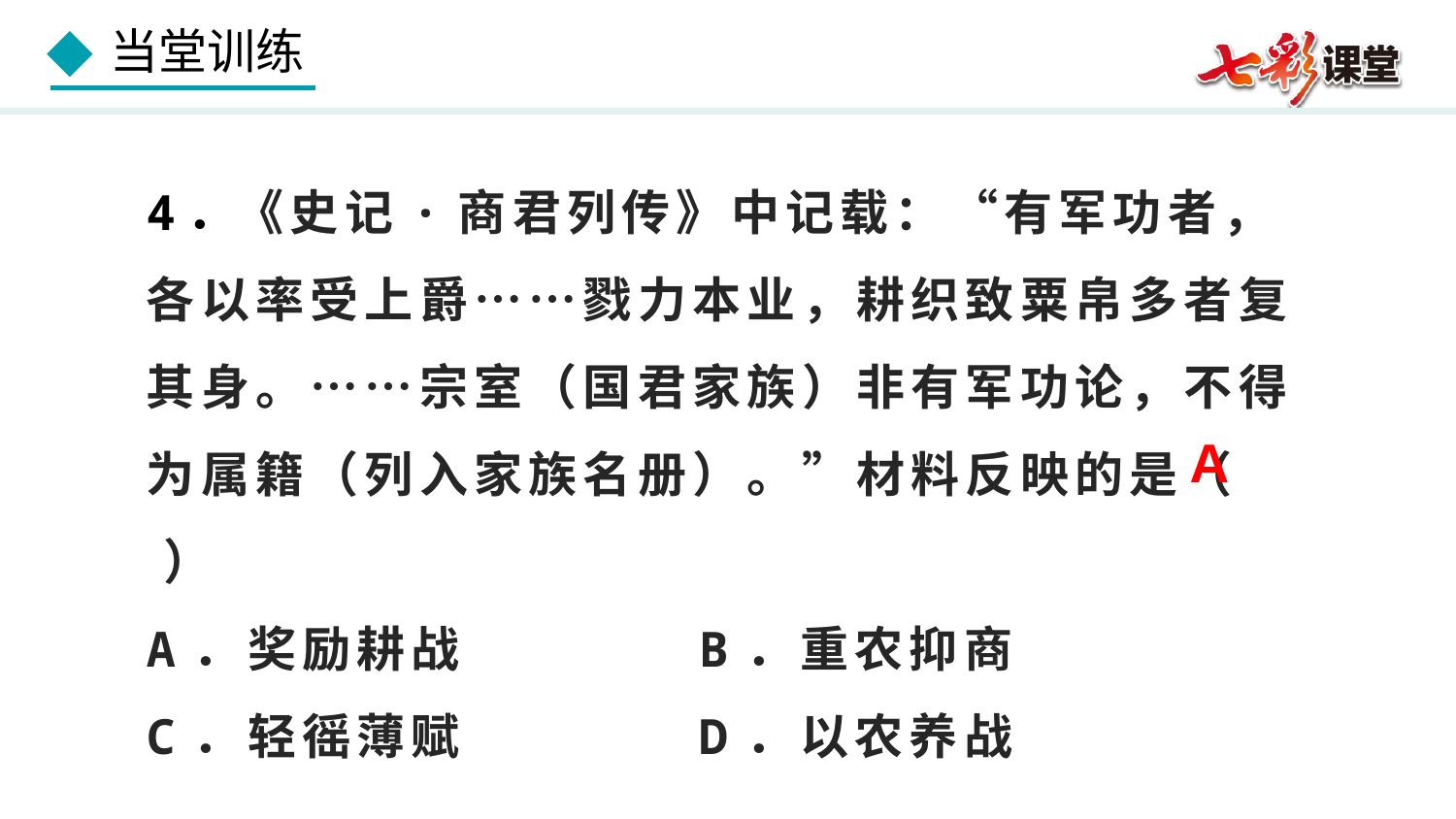

4．《史记·商君列传》中记载：“有军功者，各以率受上爵……戮力本业，耕织致粟帛多者复其身。……宗室（国君家族）非有军功论，不得为属籍（列入家族名册）。”材料反映的是（   ）
A．奖励耕战             B．重农抑商
C．轻徭薄赋             D．以农养战
A